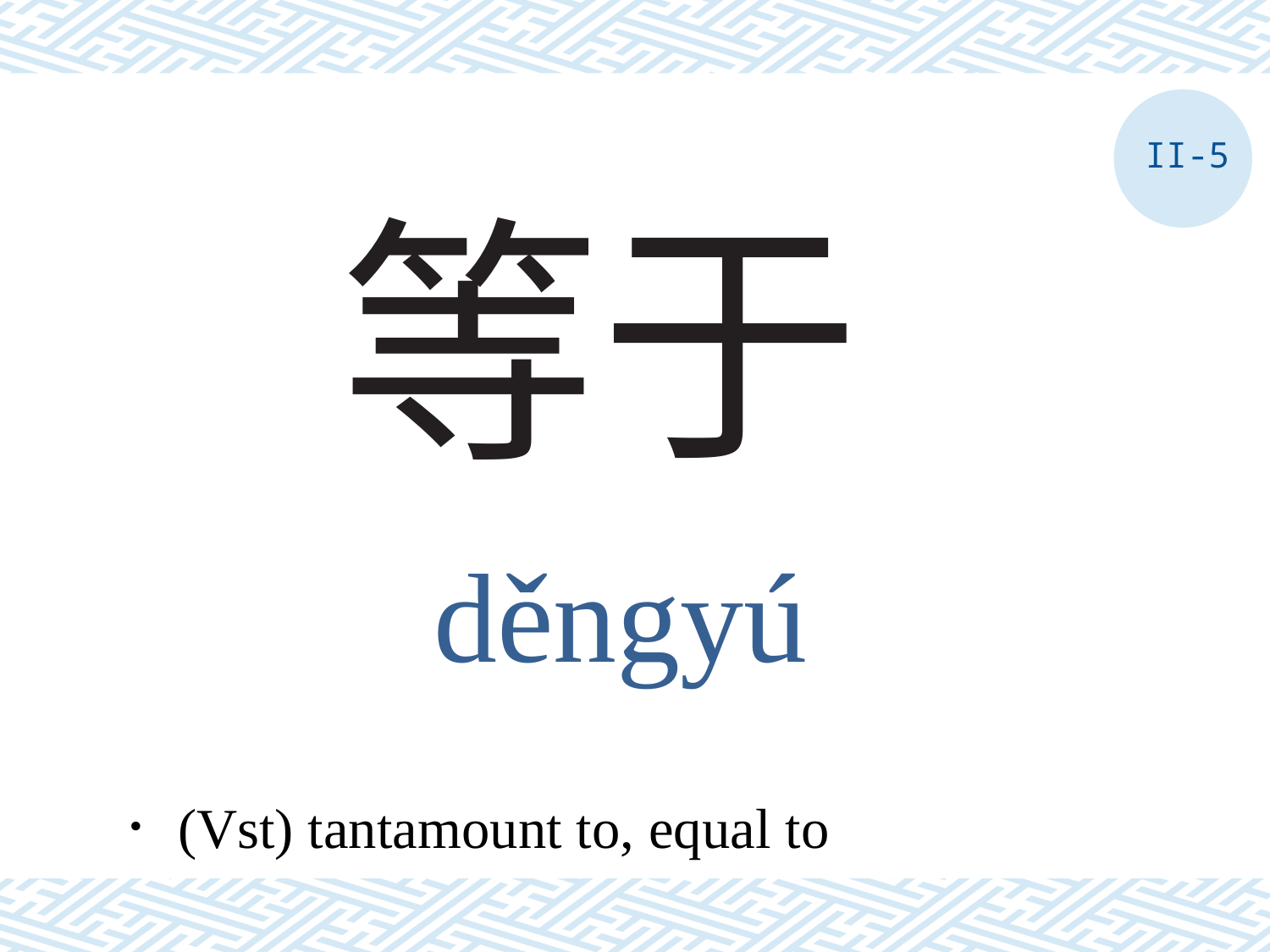

II-5

# 等于
děngyú
．(Vst) tantamount to, equal to